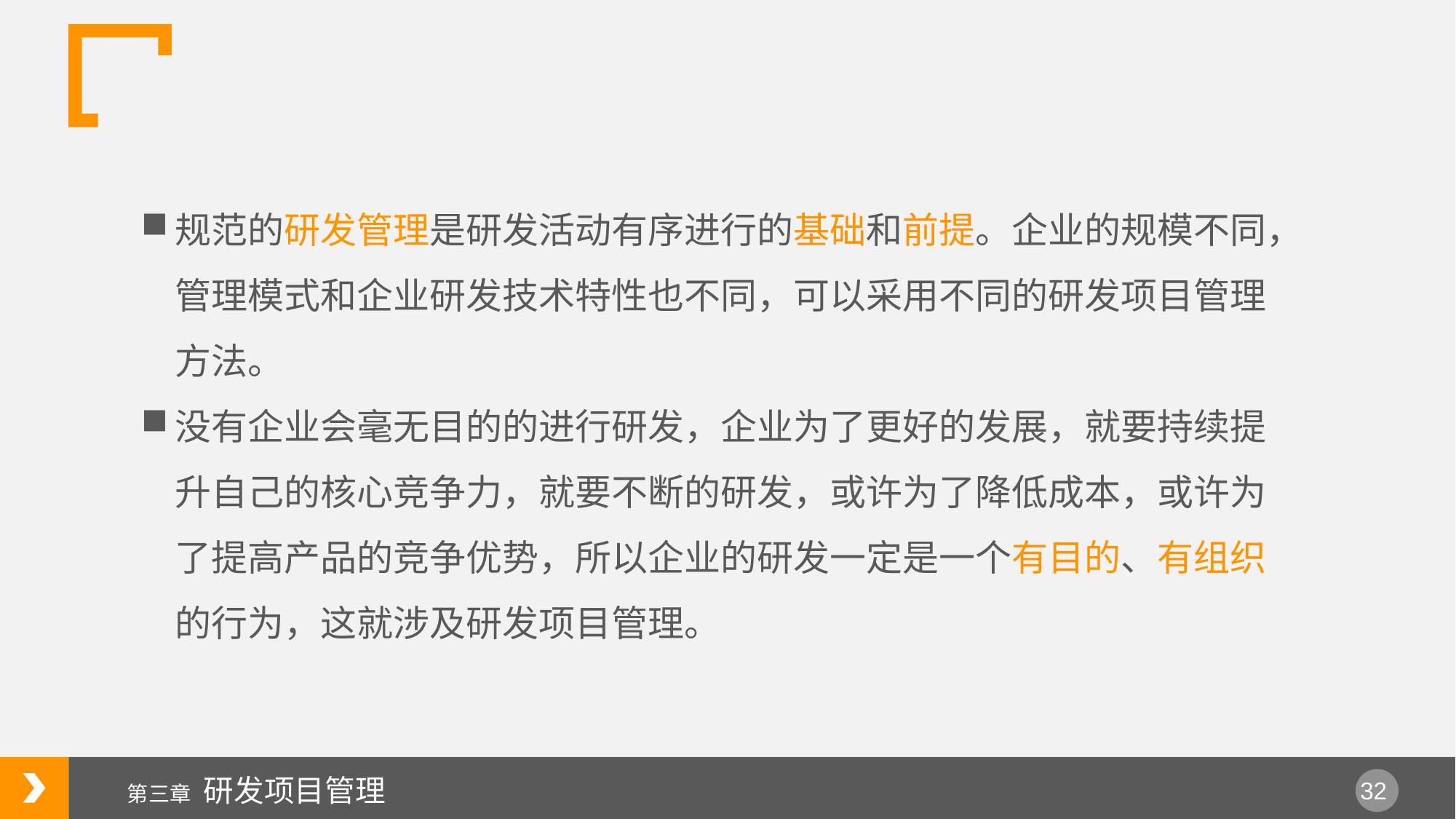

规范的研发管理是研发活动有序进行的基础和前提。企业的规模不同，管理模式和企业研发技术特性也不同，可以采用不同的研发项目管理方法。
没有企业会毫无目的的进行研发，企业为了更好的发展，就要持续提升自己的核心竞争力，就要不断的研发，或许为了降低成本，或许为了提高产品的竞争优势，所以企业的研发一定是一个有目的、有组织的行为，这就涉及研发项目管理。